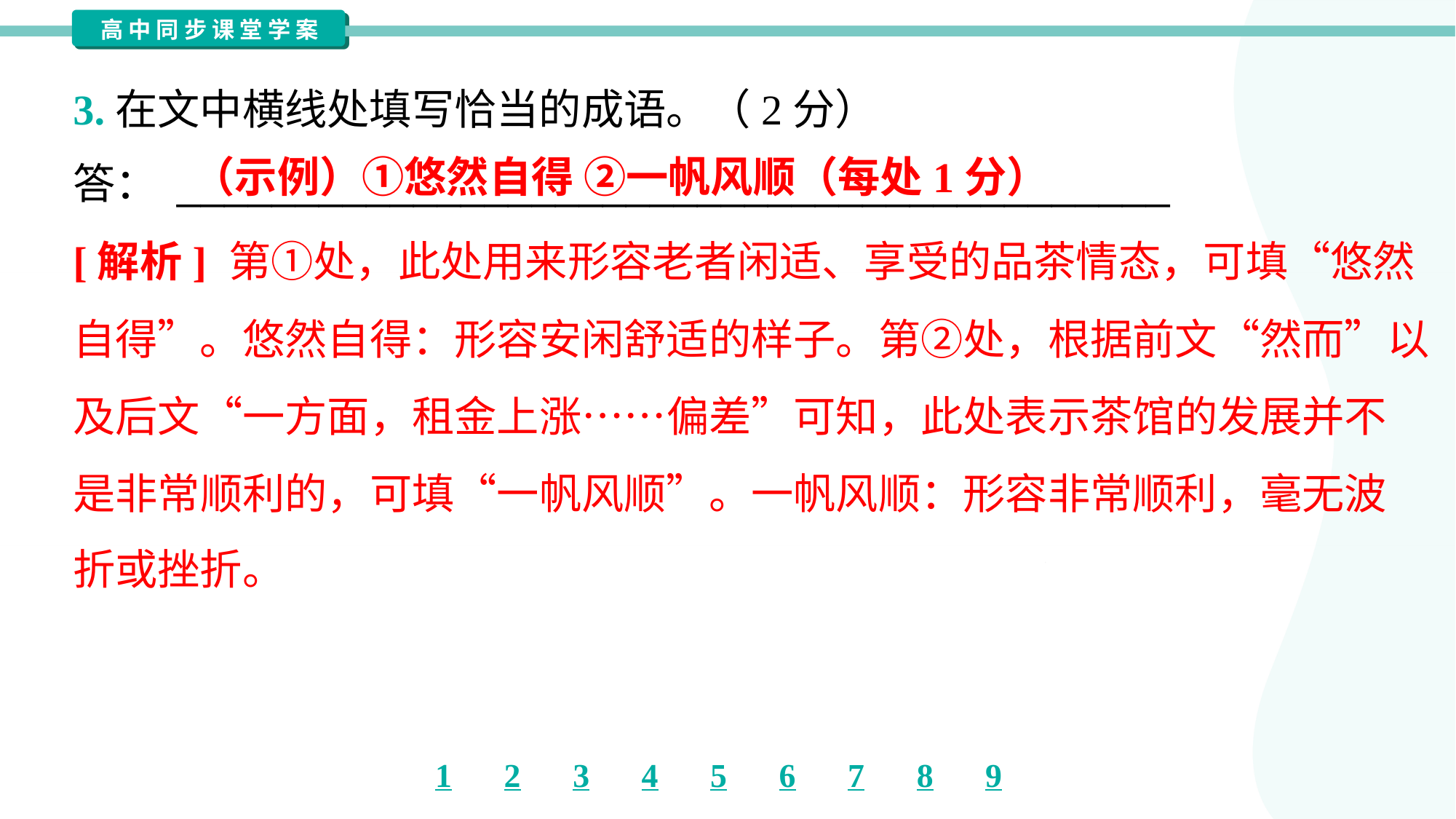

3.在文中横线处填写恰当的成语。（2分）
答： __________________________________________
（示例）①悠然自得 ②一帆风顺（每处1分）
[解析] 第①处，此处用来形容老者闲适、享受的品茶情态，可填“悠然
自得”。悠然自得：形容安闲舒适的样子。第②处，根据前文“然而”以
及后文“一方面，租金上涨……偏差”可知，此处表示茶馆的发展并不
是非常顺利的，可填“一帆风顺”。一帆风顺：形容非常顺利，毫无波
折或挫折。